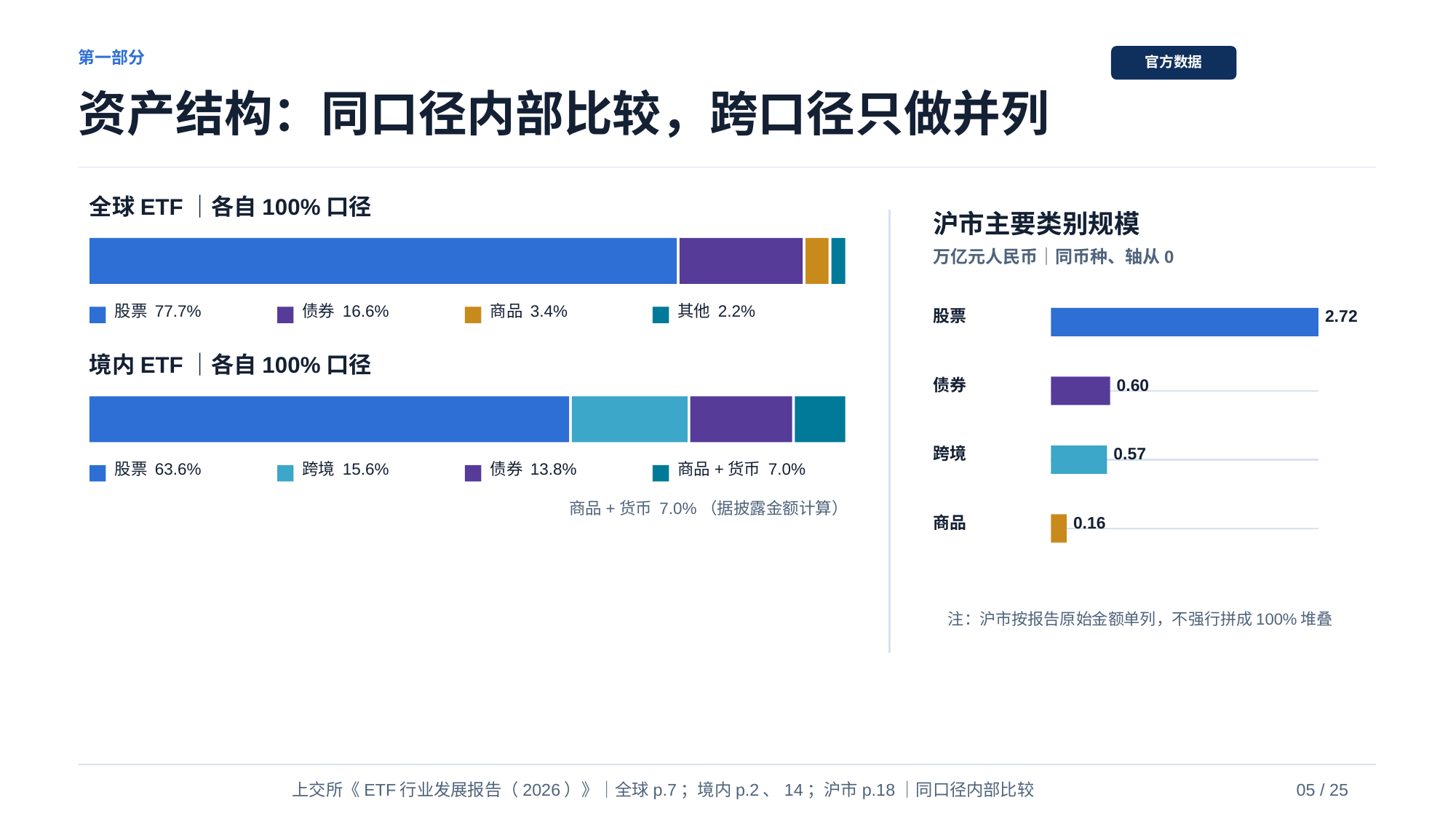

第一部分
官方数据
资产结构：同口径内部比较，跨口径只做并列
全球ETF｜各自100%口径
沪市主要类别规模

万亿元人民币｜同币种、轴从0
股票 77.7%
债券 16.6%
商品 3.4%
其他 2.2%
股票
2.72

境内ETF｜各自100%口径
债券
0.60

跨境
0.57

股票 63.6%
跨境 15.6%
债券 13.8%
商品+货币 7.0%

商品+货币 7.0%（据披露金额计算）
商品
0.16

注：沪市按报告原始金额单列，不强行拼成100%堆叠
上交所《ETF行业发展报告（2026）》｜全球p.7；境内p.2、14；沪市p.18｜同口径内部比较
05 / 25